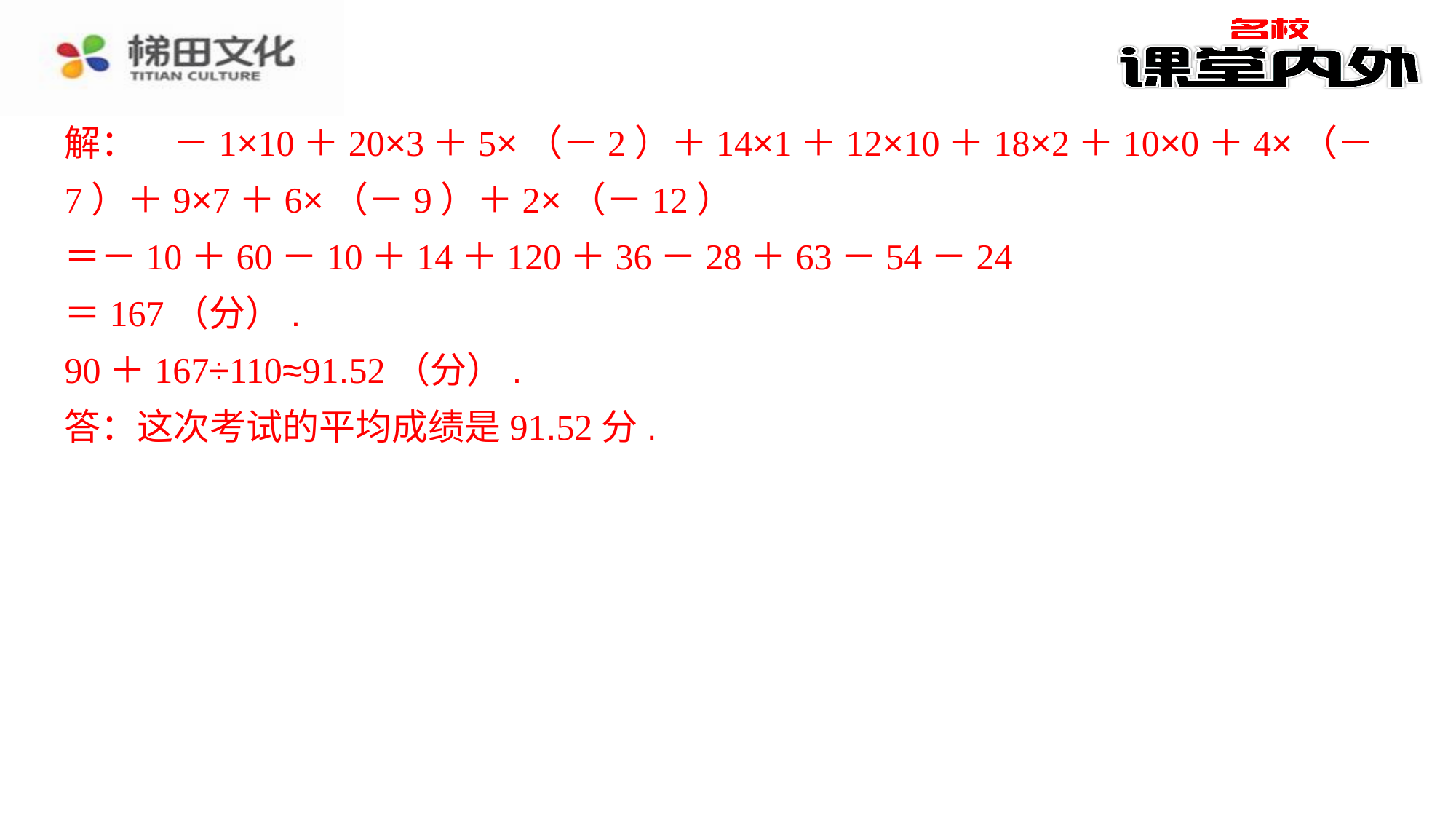

解：　－1×10＋20×3＋5×（－2）＋14×1＋12×10＋18×2＋10×0＋4×（－
解：　－1×10＋20×3＋5×（－2）＋14×1＋12×10＋18×2＋10×0＋4×（－
7）＋9×7＋6×（－9）＋2×（－12）
＝－10＋60－10＋14＋120＋36－28＋63－54－24
＝167（分）.
90＋167÷110≈91.52（分）.
答：这次考试的平均成绩是91.52分.
7）＋9×7＋6×（－9）＋2×（－12）
＝－10＋60－10＋14＋120＋36－28＋63－54－24
＝167（分）.
90＋167÷110≈91.52（分）.
答：这次考试的平均成绩是91.52分.